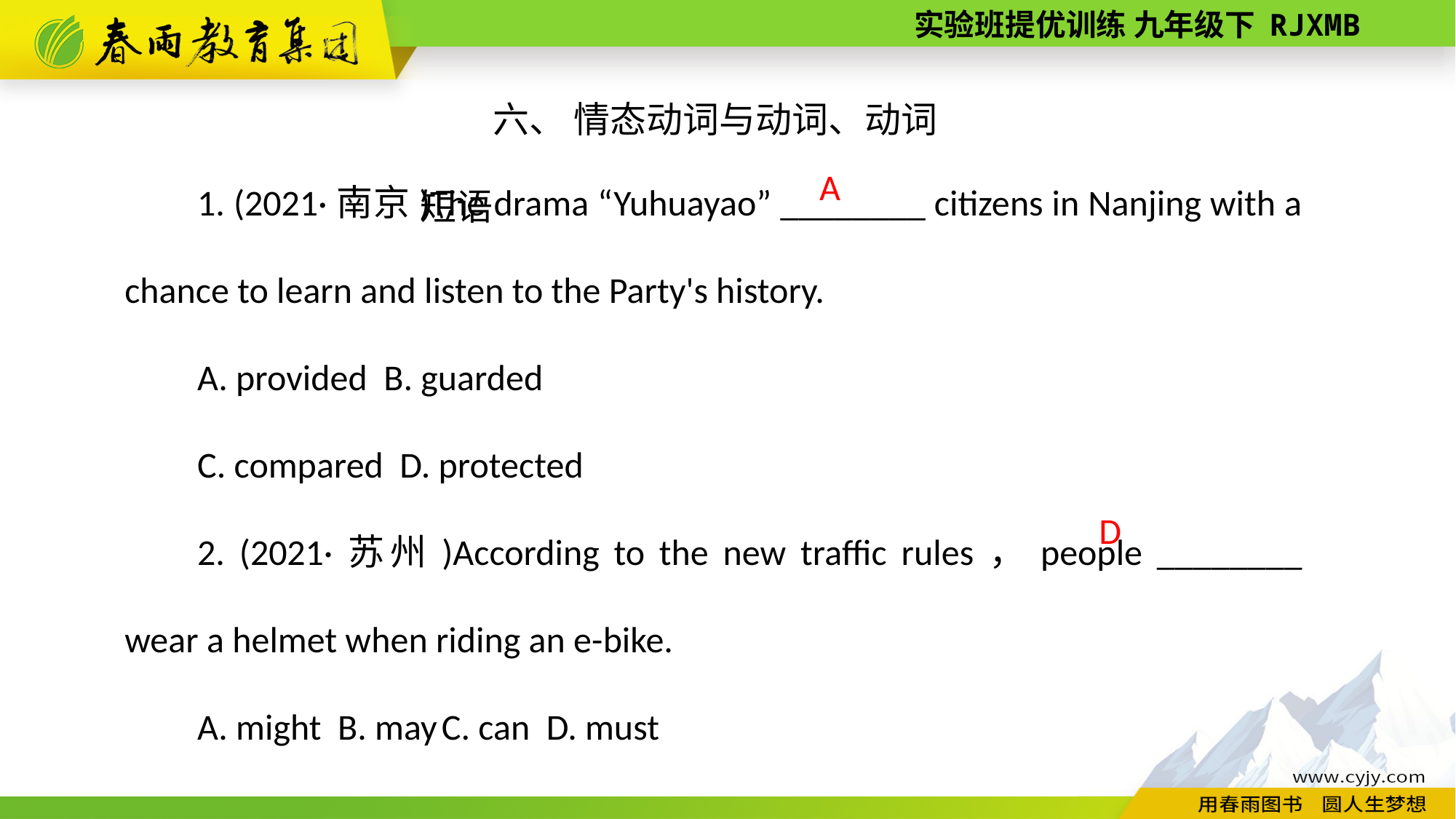

六、 情态动词与动词、动词短语
1. (2021·南京)The drama “Yuhuayao” ________ citizens in Nanjing with a chance to learn and listen to the Party's history.
A. provided  B. guarded
C. compared  D. protected
2. (2021·苏州)According to the new traffic rules，people ________ wear a helmet when riding an e-­bike.
A. might  B. may C. can  D. must
A
D